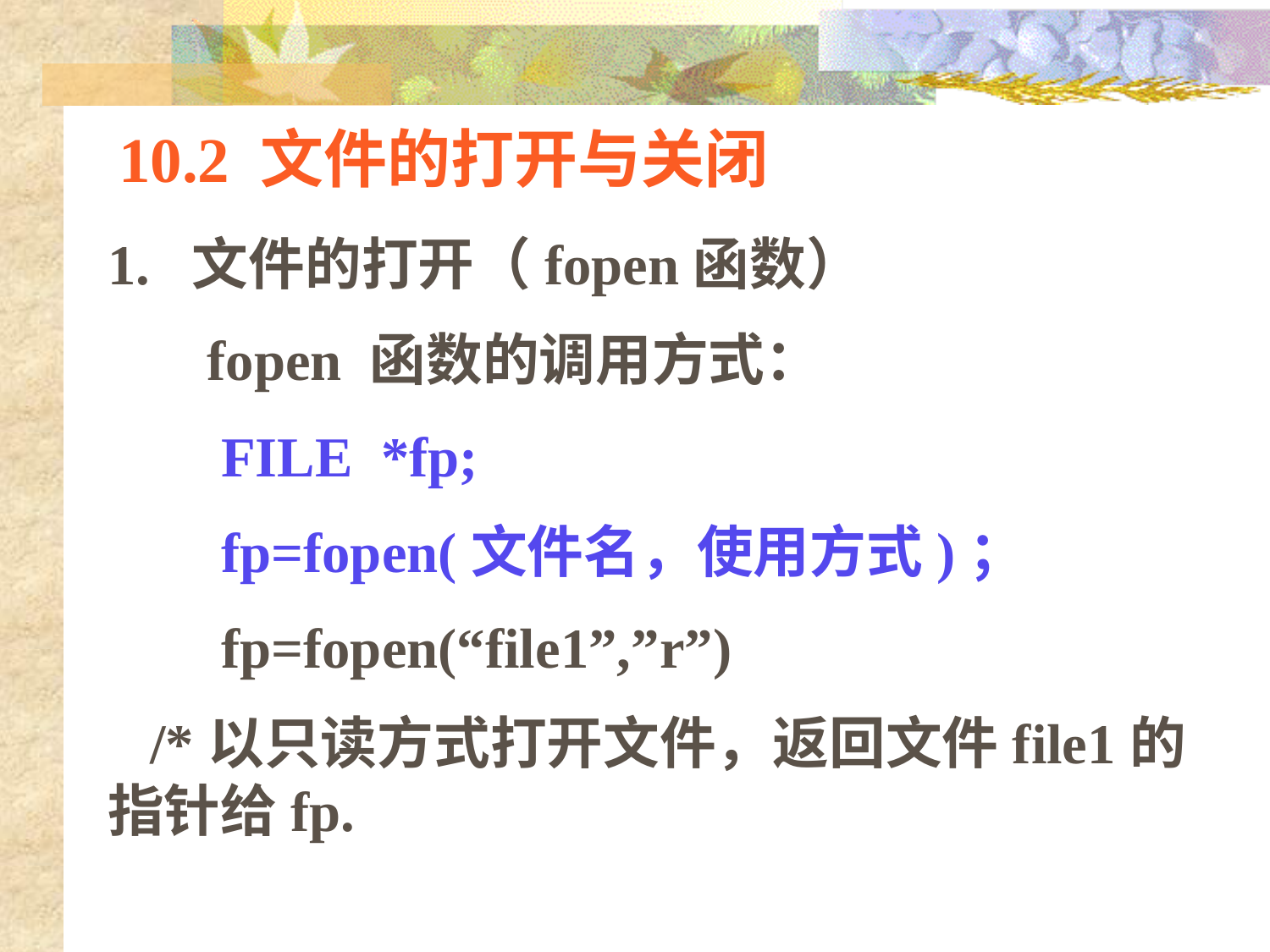

# 10.2 文件的打开与关闭
1.  文件的打开（fopen函数）
       fopen 函数的调用方式：
        FILE  *fp;
        fp=fopen(文件名，使用方式)；
        fp=fopen(“file1”,”r”)
   /*以只读方式打开文件，返回文件file1的指针给fp.